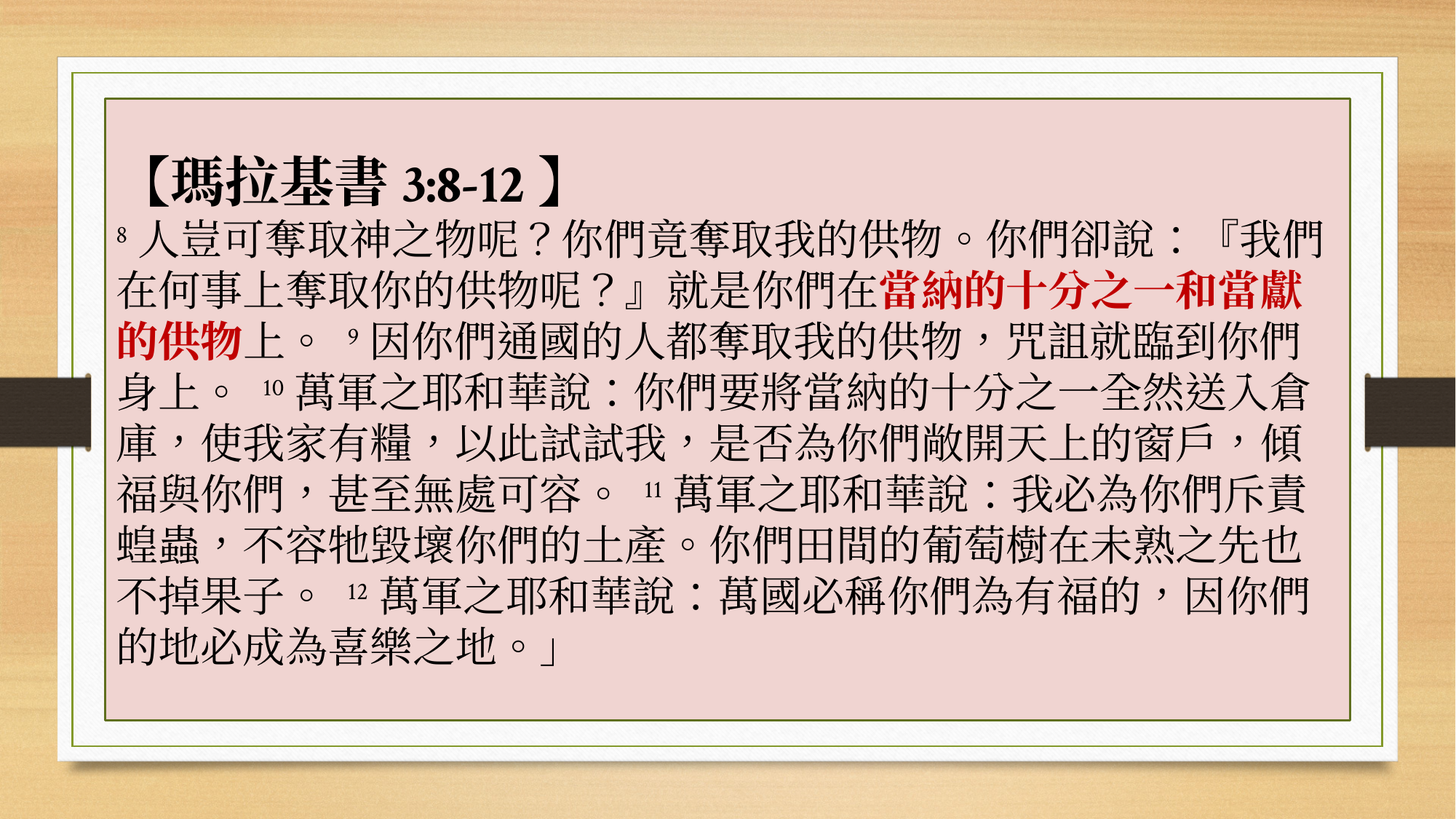

【瑪拉基書3:8-12】
8人豈可奪取神之物呢？你們竟奪取我的供物。你們卻說：『我們在何事上奪取你的供物呢？』就是你們在當納的十分之一和當獻的供物上。 9因你們通國的人都奪取我的供物，咒詛就臨到你們身上。 10萬軍之耶和華說：你們要將當納的十分之一全然送入倉庫，使我家有糧，以此試試我，是否為你們敞開天上的窗戶，傾福與你們，甚至無處可容。 11萬軍之耶和華說：我必為你們斥責蝗蟲，不容牠毀壞你們的土產。你們田間的葡萄樹在未熟之先也不掉果子。 12萬軍之耶和華說：萬國必稱你們為有福的，因你們的地必成為喜樂之地。」
#